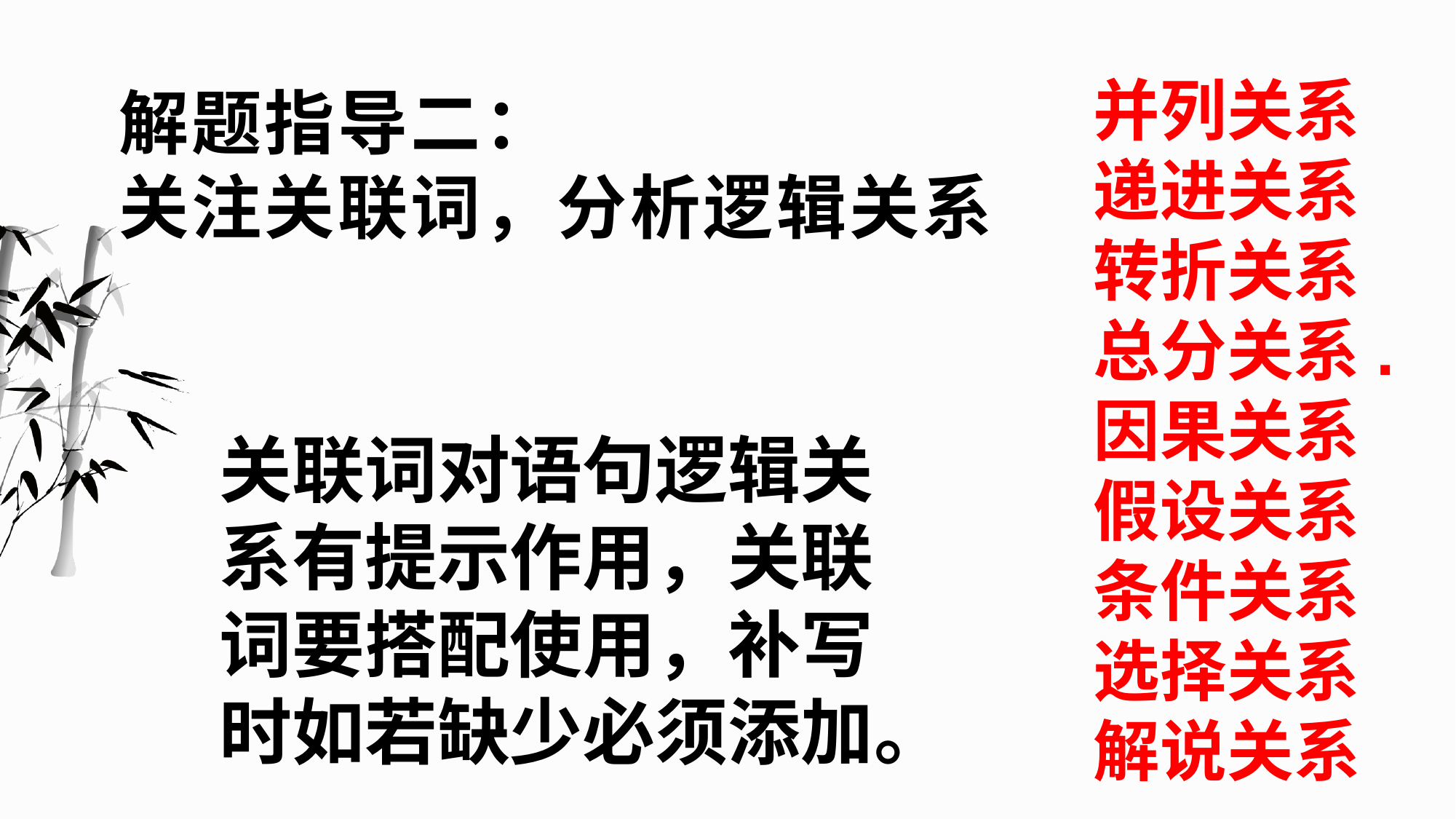

并列关系递进关系转折关系总分关系.因果关系假设关系条件关系选择关系解说关系
# 解题指导二： 关注关联词，分析逻辑关系
关联词对语句逻辑关系有提示作用，关联词要搭配使用，补写时如若缺少必须添加。